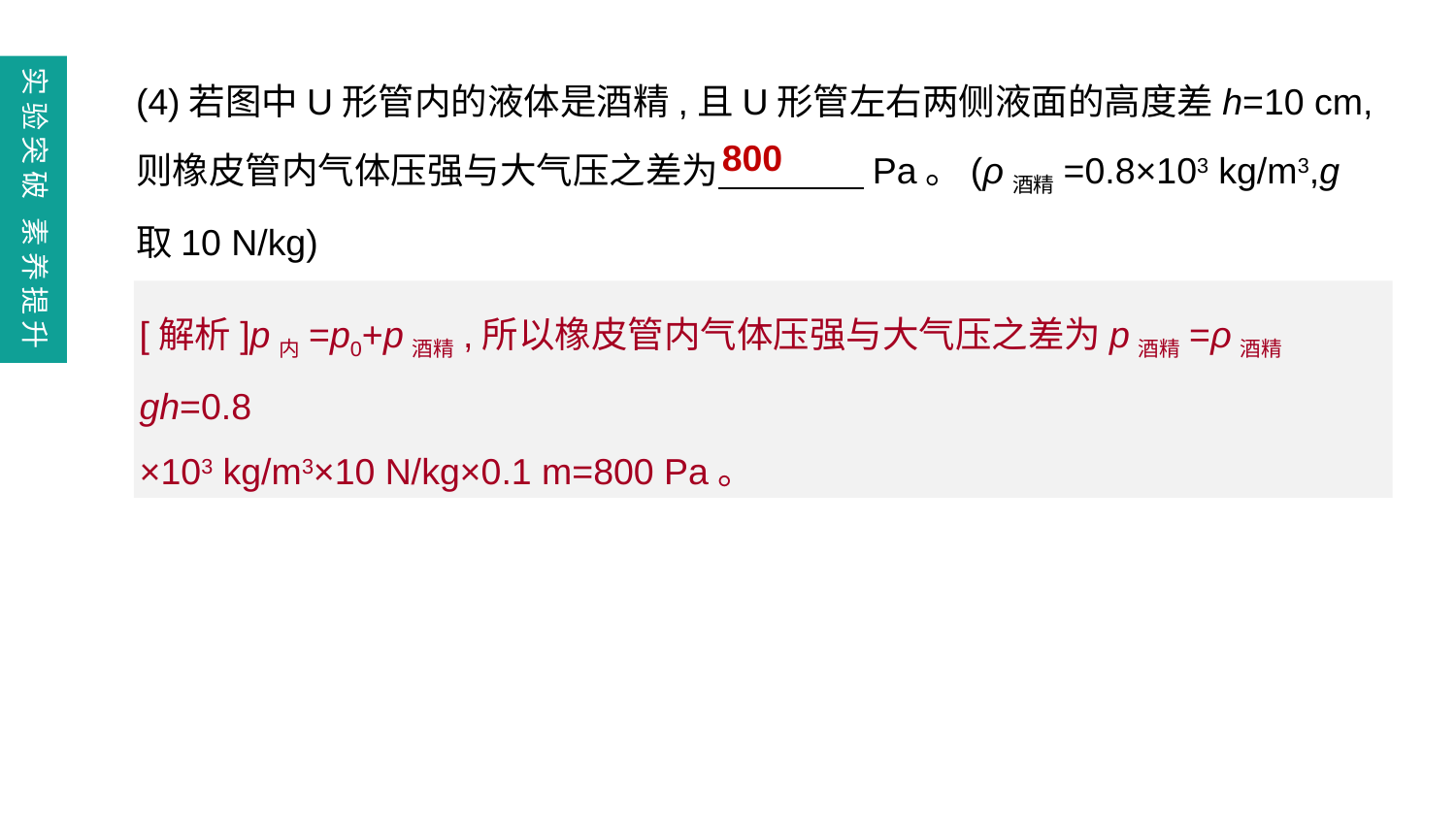

(4)若图中U形管内的液体是酒精,且U形管左右两侧液面的高度差h=10 cm,则橡皮管内气体压强与大气压之差为　　　　Pa。(ρ酒精=0.8×103 kg/m3,g取10 N/kg)

实验突破 素养提升
800
[解析]p内=p0+p酒精,所以橡皮管内气体压强与大气压之差为p酒精=ρ酒精gh=0.8
×103 kg/m3×10 N/kg×0.1 m=800 Pa。